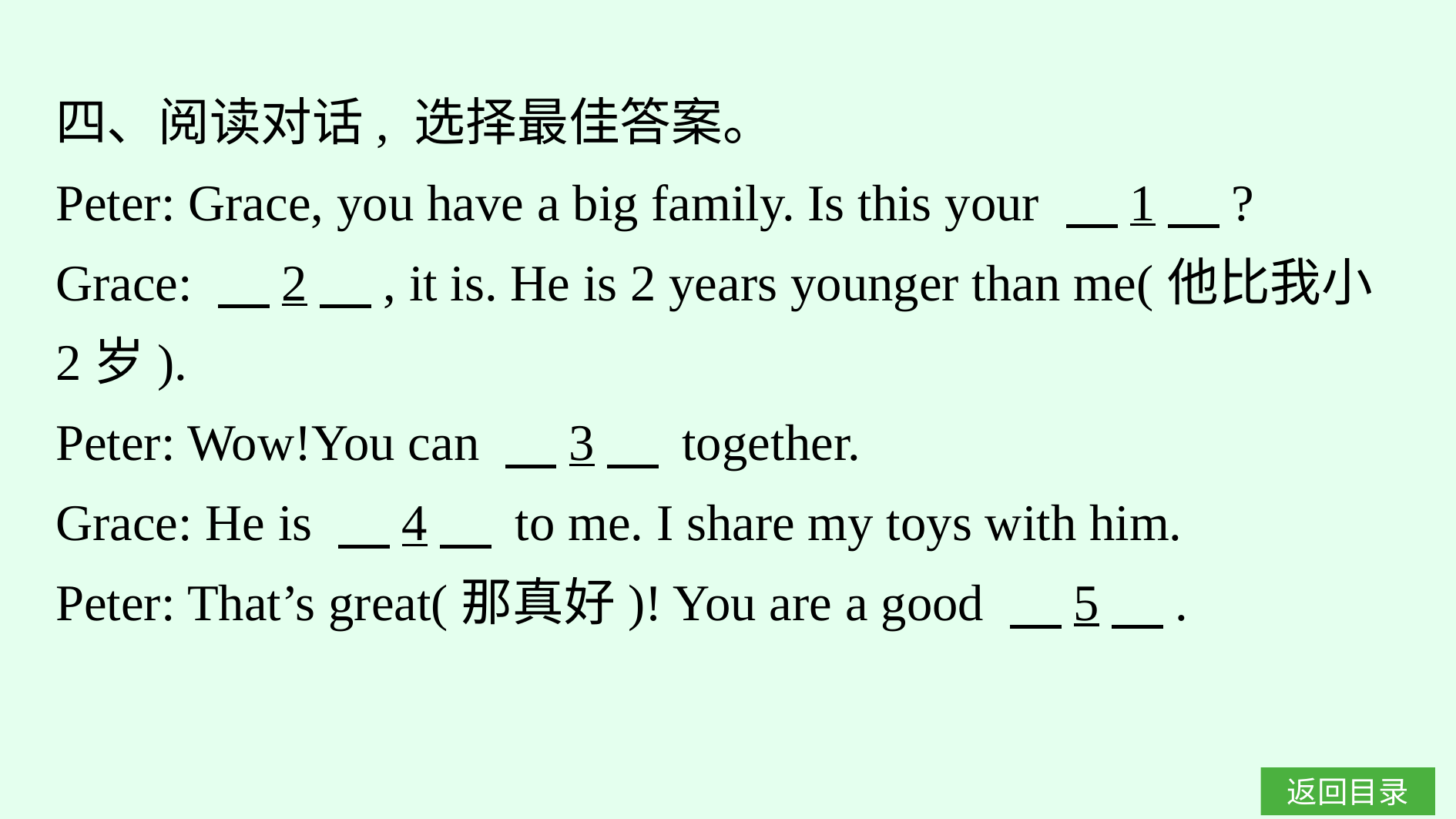

四、阅读对话, 选择最佳答案。
Peter: Grace, you have a big family. Is this your 　1　?
Grace: 　2　, it is. He is 2 years younger than me(他比我小2岁).
Peter: Wow!You can 　3　 together.
Grace: He is 　4　 to me. I share my toys with him.
Peter: That’s great(那真好)! You are a good 　5　.